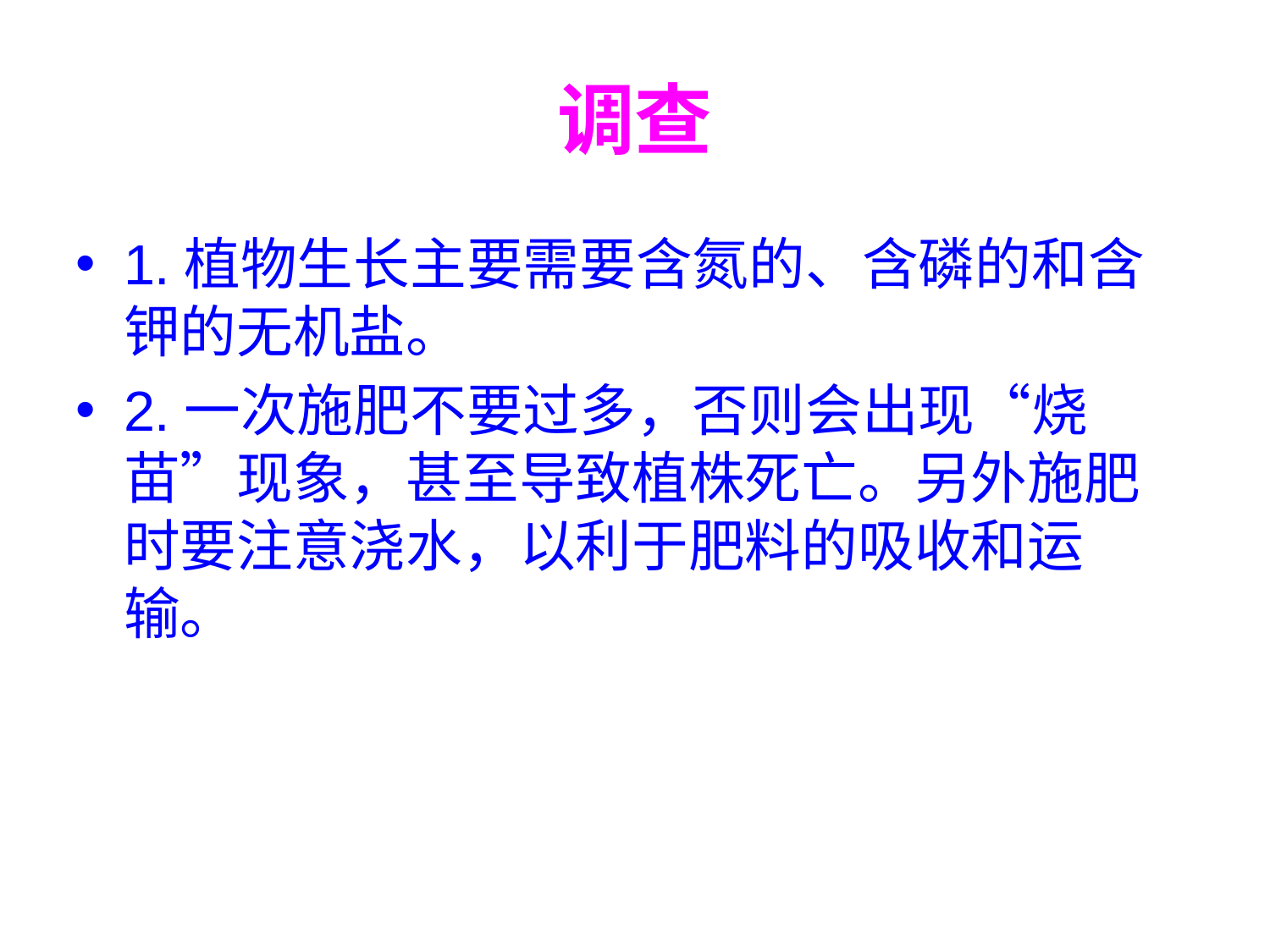

# 调查
1.植物生长主要需要含氮的、含磷的和含钾的无机盐。
2.一次施肥不要过多，否则会出现“烧苗”现象，甚至导致植株死亡。另外施肥时要注意浇水，以利于肥料的吸收和运输。